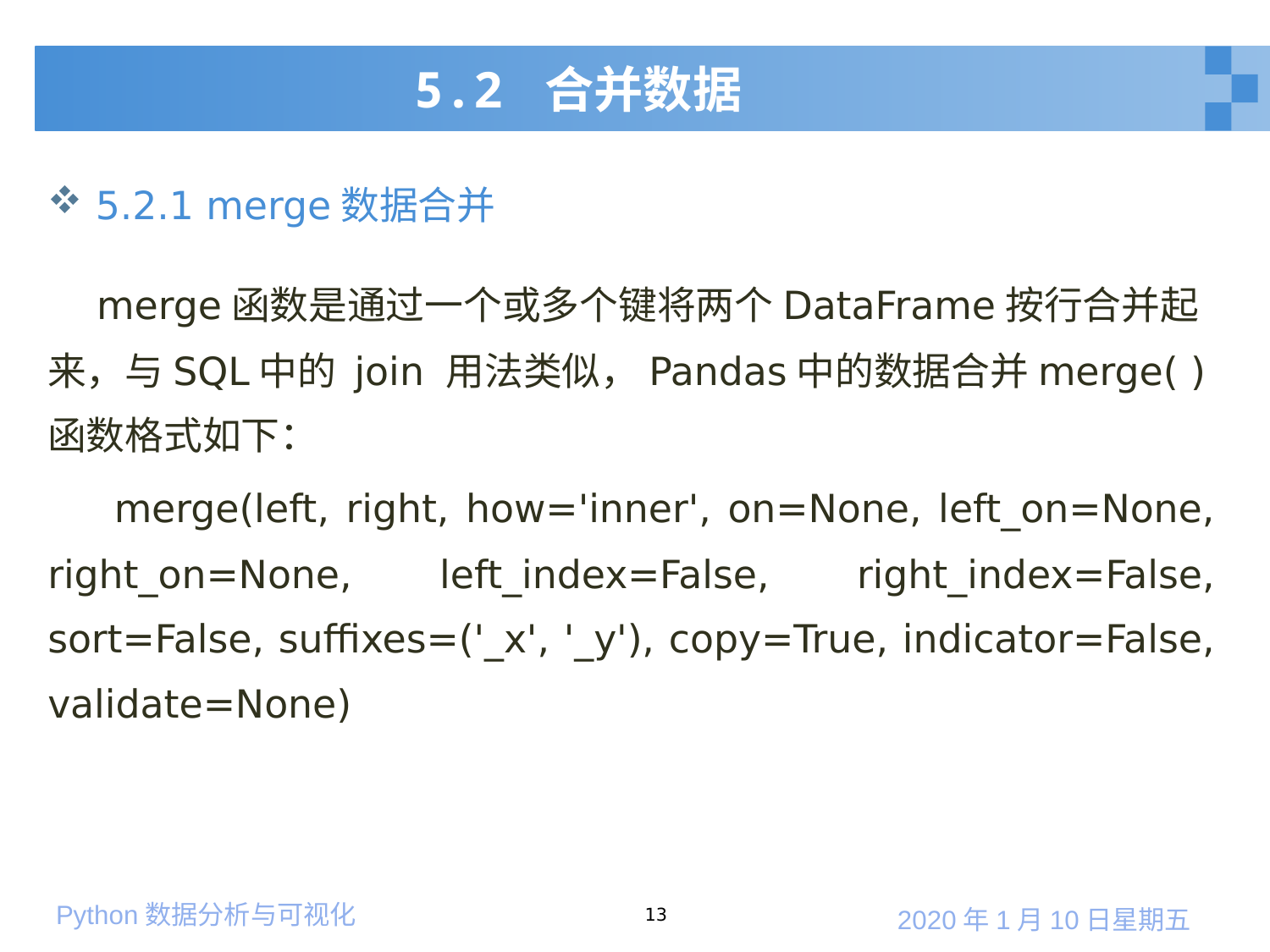

# 5.2 合并数据
5.2.1 merge数据合并
    merge函数是通过一个或多个键将两个DataFrame按行合并起来，与SQL中的 join 用法类似，Pandas中的数据合并merge( )函数格式如下：
    merge(left, right, how='inner', on=None, left_on=None, right_on=None, left_index=False, right_index=False, sort=False, suffixes=('_x', '_y'), copy=True, indicator=False, validate=None)

13
2020年1月10日星期五